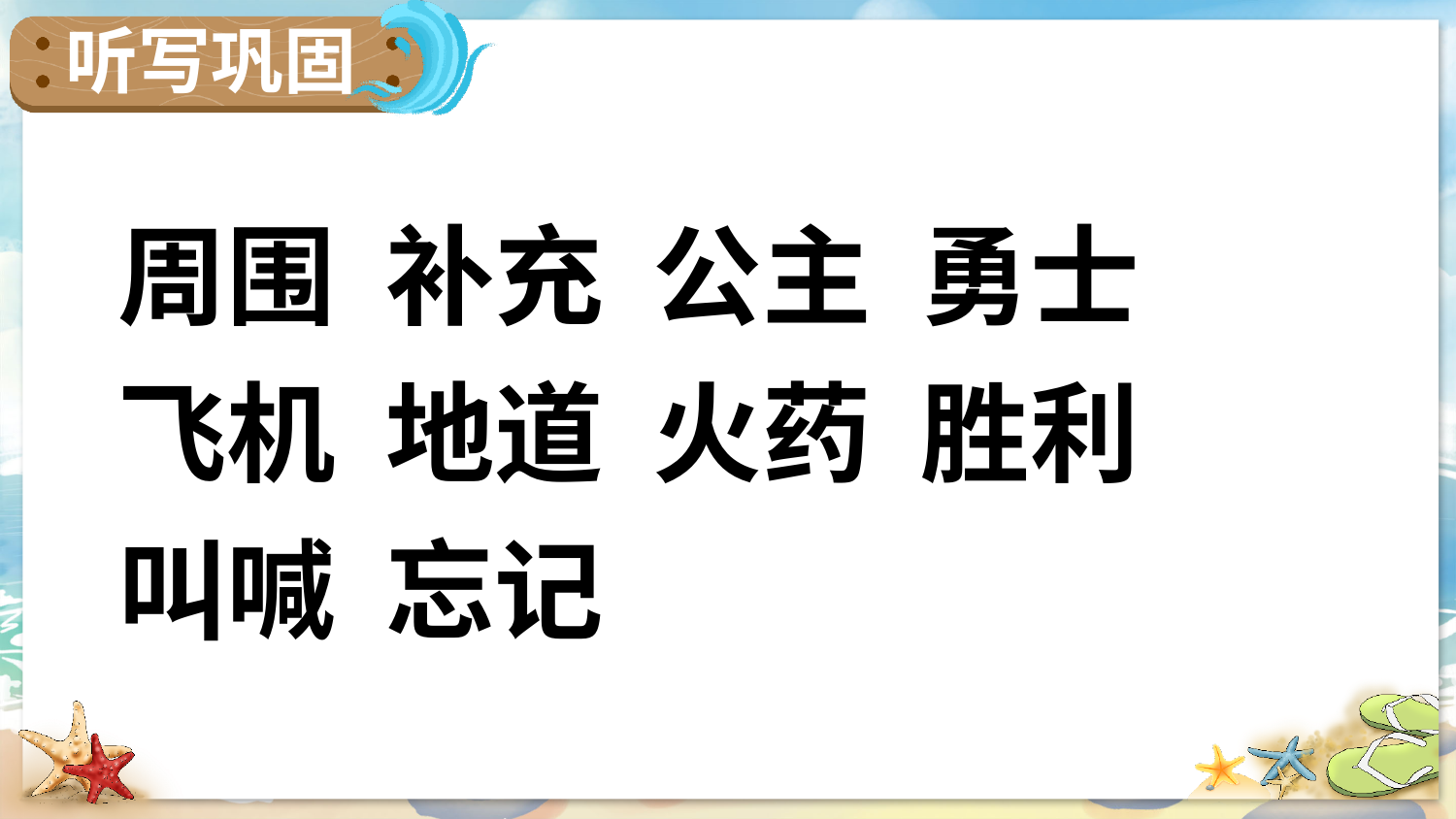

听写巩固
周围  补充  公主  勇士
飞机  地道  火药  胜利
叫喊  忘记